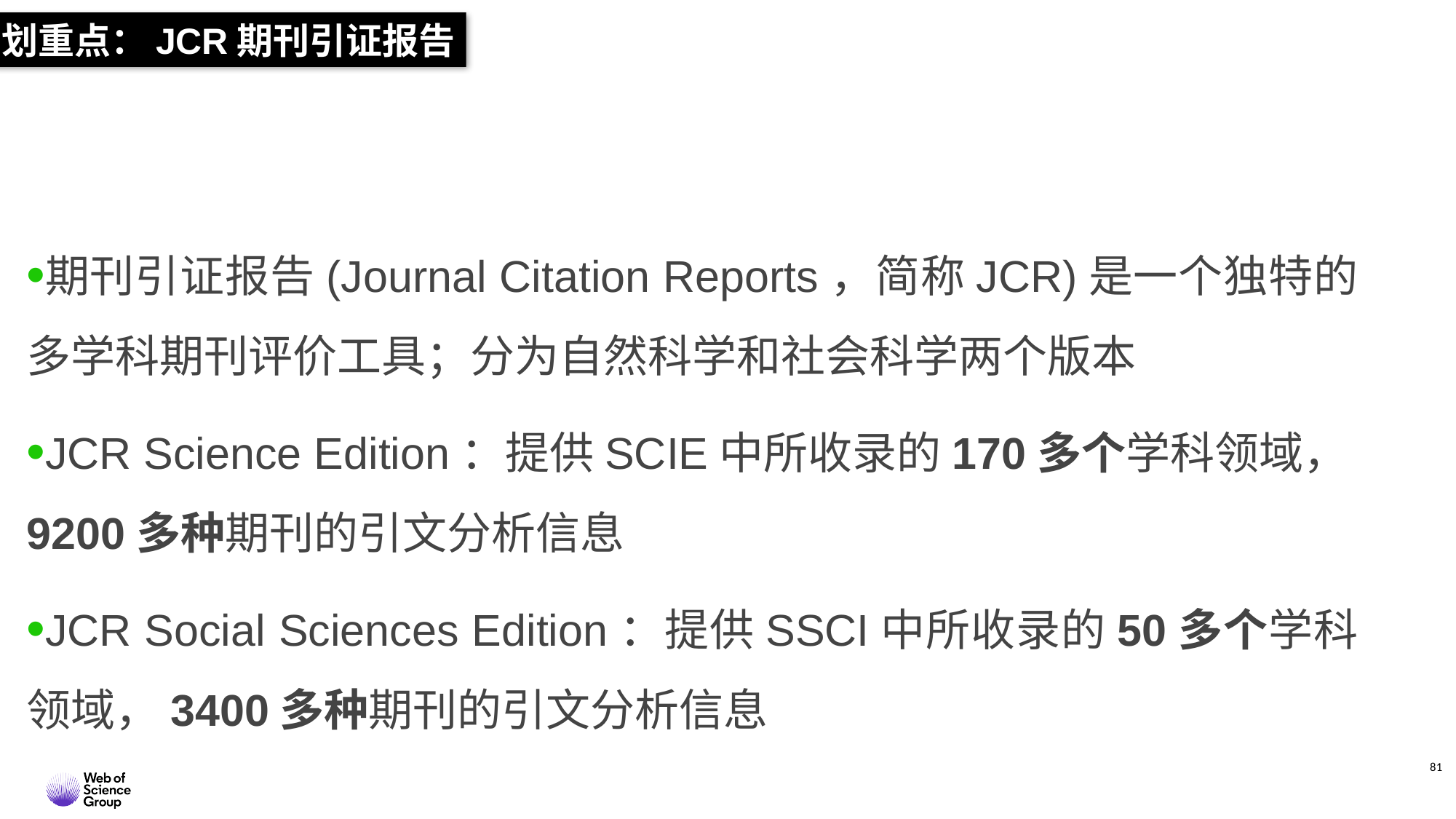

划重点：JCR期刊引证报告
期刊引证报告(Journal Citation Reports，简称JCR)是一个独特的多学科期刊评价工具；分为自然科学和社会科学两个版本
JCR Science Edition：提供SCIE中所收录的170多个学科领域，9200多种期刊的引文分析信息
JCR Social Sciences Edition：提供SSCI中所收录的50多个学科领域，3400多种期刊的引文分析信息
81